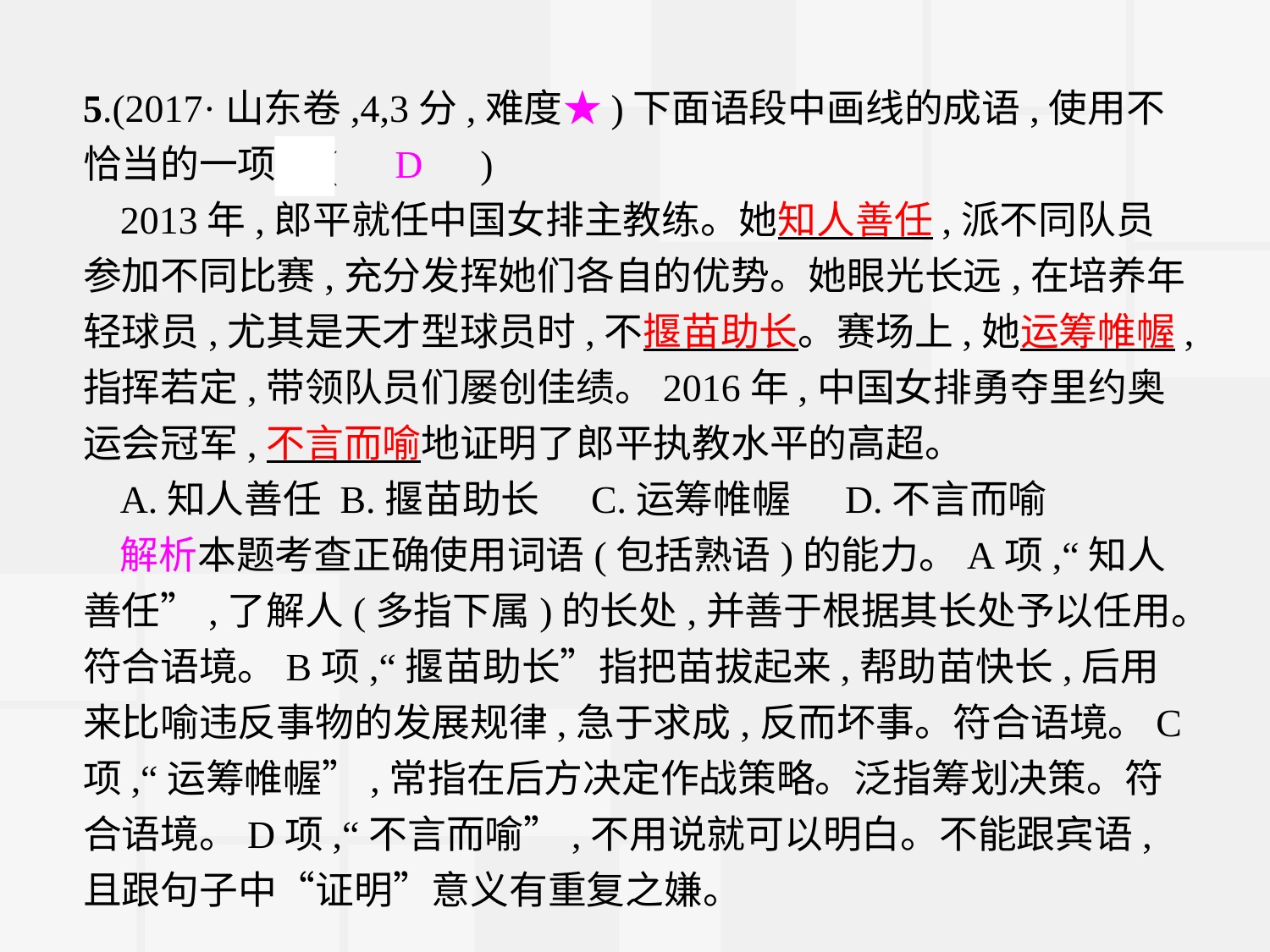

5.(2017·山东卷,4,3分,难度★)下面语段中画线的成语,使用不恰当的一项是(　D　)
2013年,郎平就任中国女排主教练。她知人善任,派不同队员参加不同比赛,充分发挥她们各自的优势。她眼光长远,在培养年轻球员,尤其是天才型球员时,不揠苗助长。赛场上,她运筹帷幄,指挥若定,带领队员们屡创佳绩。2016年,中国女排勇夺里约奥运会冠军,不言而喻地证明了郎平执教水平的高超。
A.知人善任	B.揠苗助长	C.运筹帷幄	D.不言而喻
解析本题考查正确使用词语(包括熟语)的能力。A项,“知人善任”,了解人(多指下属)的长处,并善于根据其长处予以任用。符合语境。B项,“揠苗助长”指把苗拔起来,帮助苗快长,后用来比喻违反事物的发展规律,急于求成,反而坏事。符合语境。C项,“运筹帷幄”,常指在后方决定作战策略。泛指筹划决策。符合语境。D项,“不言而喻”,不用说就可以明白。不能跟宾语,且跟句子中“证明”意义有重复之嫌。